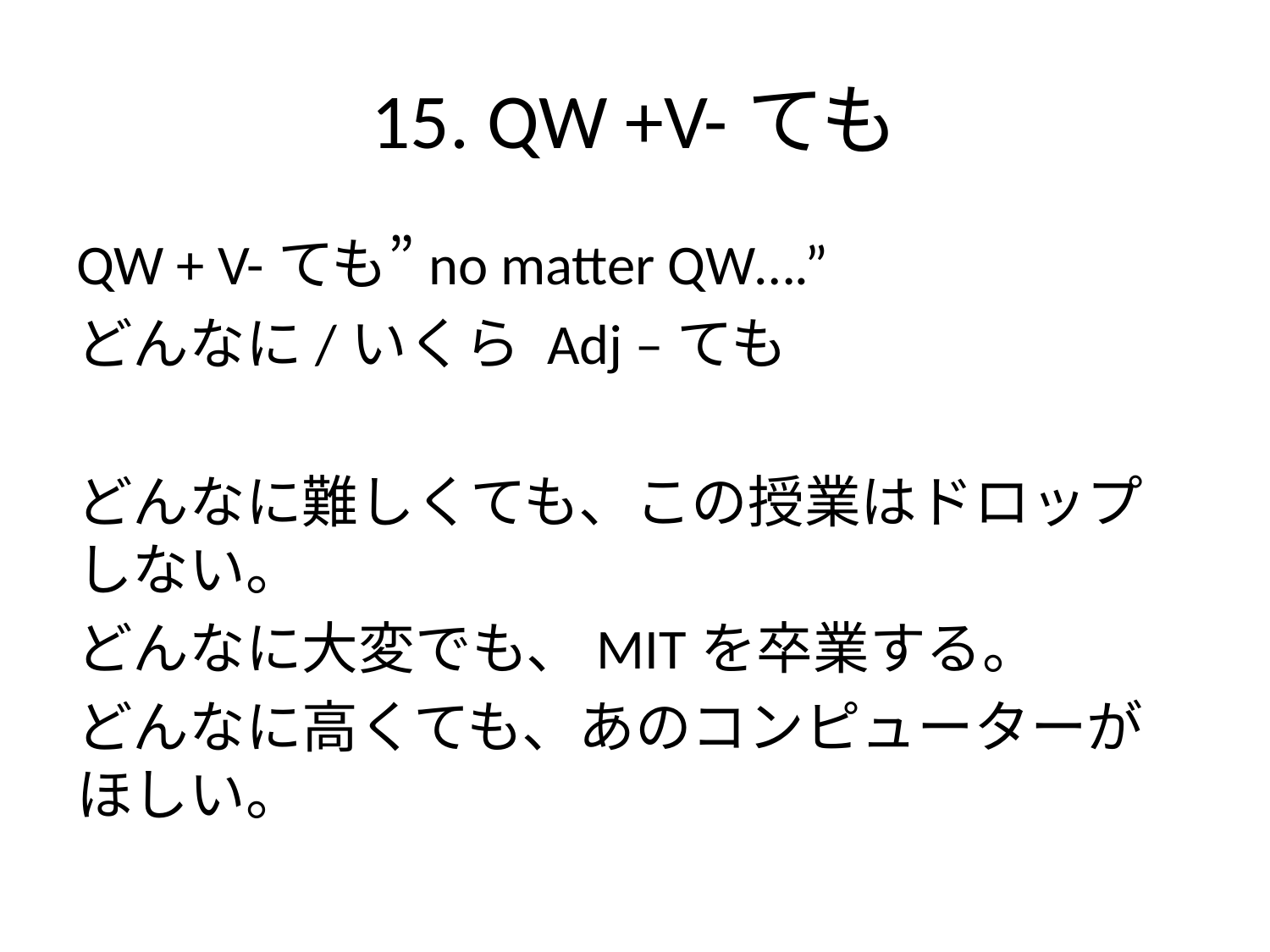

# 15. QW +V-ても
QW + V-ても”no matter QW….”
どんなに/いくら Adj –ても

どんなに難しくても、この授業はドロップしない。
どんなに大変でも、MITを卒業する。
どんなに高くても、あのコンピューターがほしい。